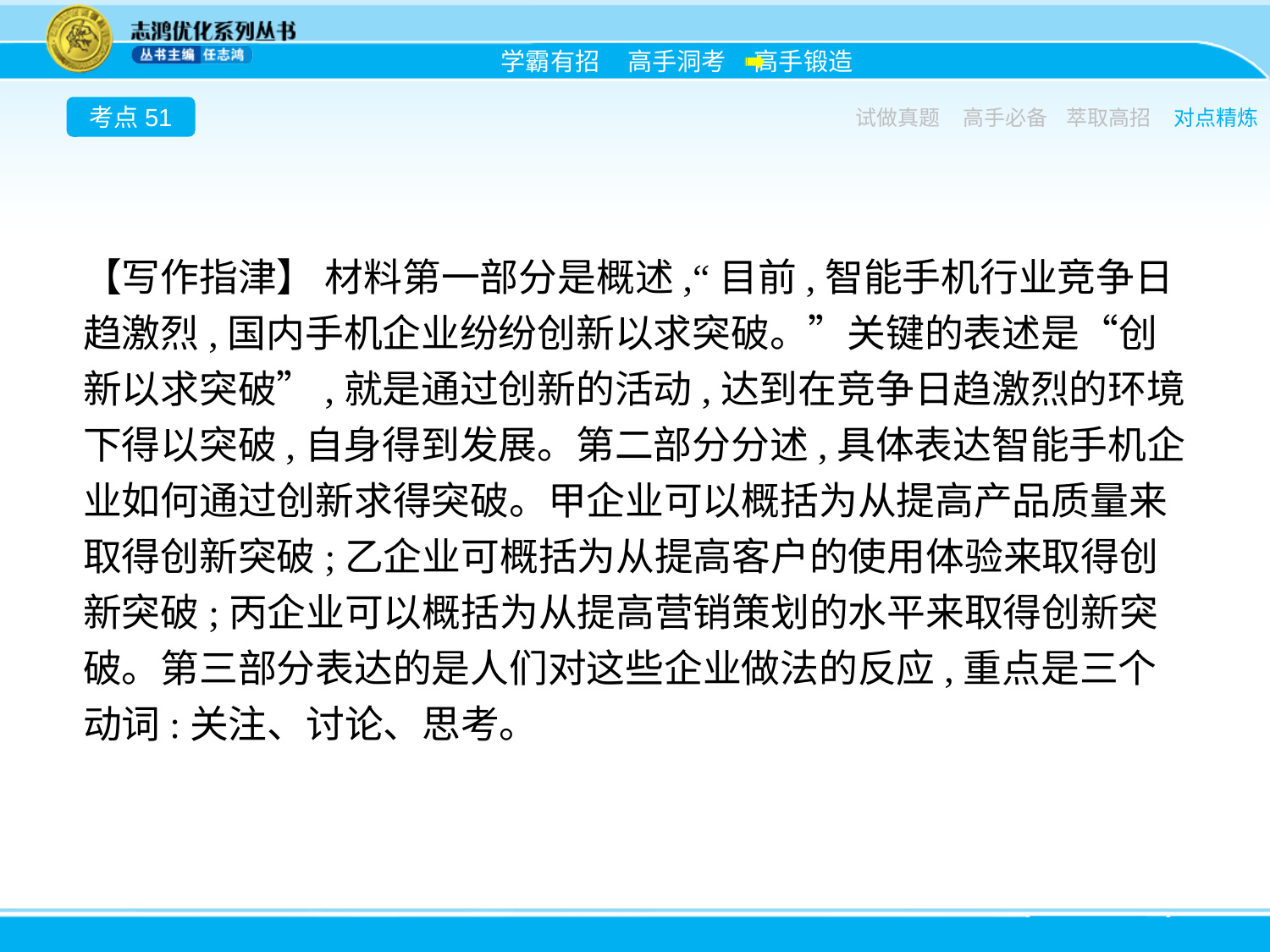

考点51
试做真题
高手必备
萃取高招
对点精炼
【写作指津】 材料第一部分是概述,“目前,智能手机行业竞争日趋激烈,国内手机企业纷纷创新以求突破。”关键的表述是“创新以求突破”,就是通过创新的活动,达到在竞争日趋激烈的环境下得以突破,自身得到发展。第二部分分述,具体表达智能手机企业如何通过创新求得突破。甲企业可以概括为从提高产品质量来取得创新突破;乙企业可概括为从提高客户的使用体验来取得创新突破;丙企业可以概括为从提高营销策划的水平来取得创新突破。第三部分表达的是人们对这些企业做法的反应,重点是三个动词:关注、讨论、思考。